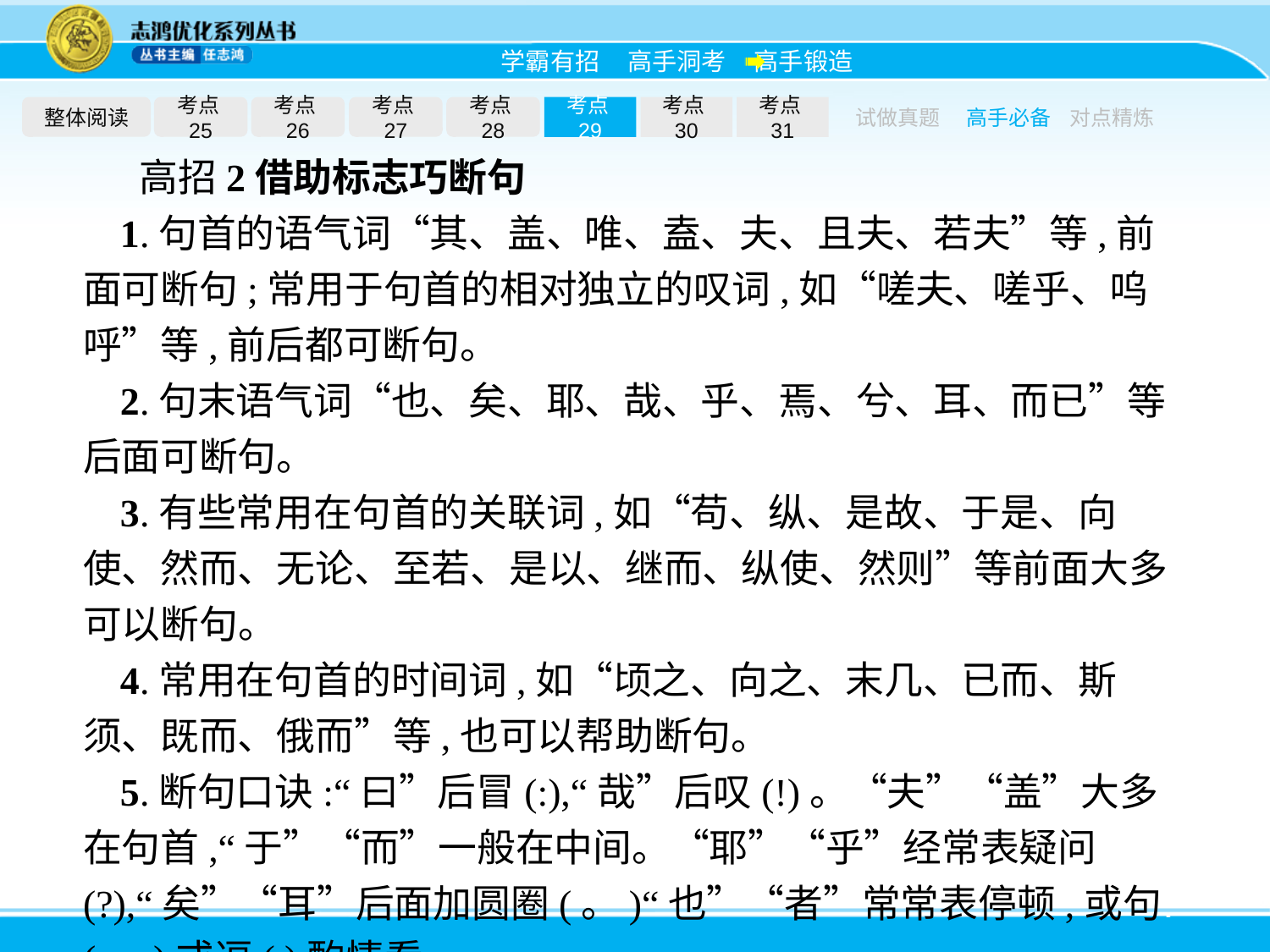

整体阅读
考点25
考点26
考点27
考点28
考点29
考点30
考点31
试做真题
高手必备
对点精炼
高招2借助标志巧断句
1.句首的语气词“其、盖、唯、盍、夫、且夫、若夫”等,前面可断句;常用于句首的相对独立的叹词,如“嗟夫、嗟乎、呜呼”等,前后都可断句。
2.句末语气词“也、矣、耶、哉、乎、焉、兮、耳、而已”等后面可断句。
3.有些常用在句首的关联词,如“苟、纵、是故、于是、向使、然而、无论、至若、是以、继而、纵使、然则”等前面大多可以断句。
4.常用在句首的时间词,如“顷之、向之、末几、已而、斯须、既而、俄而”等,也可以帮助断句。
5.断句口诀:“曰”后冒(:),“哉”后叹(!)。“夫”“盖”大多在句首,“于”“而”一般在中间。“耶”“乎”经常表疑问(?),“矣”“耳”后面加圆圈(。)“也”“者”常常表停顿,或句(。)或逗(,)酌情看。